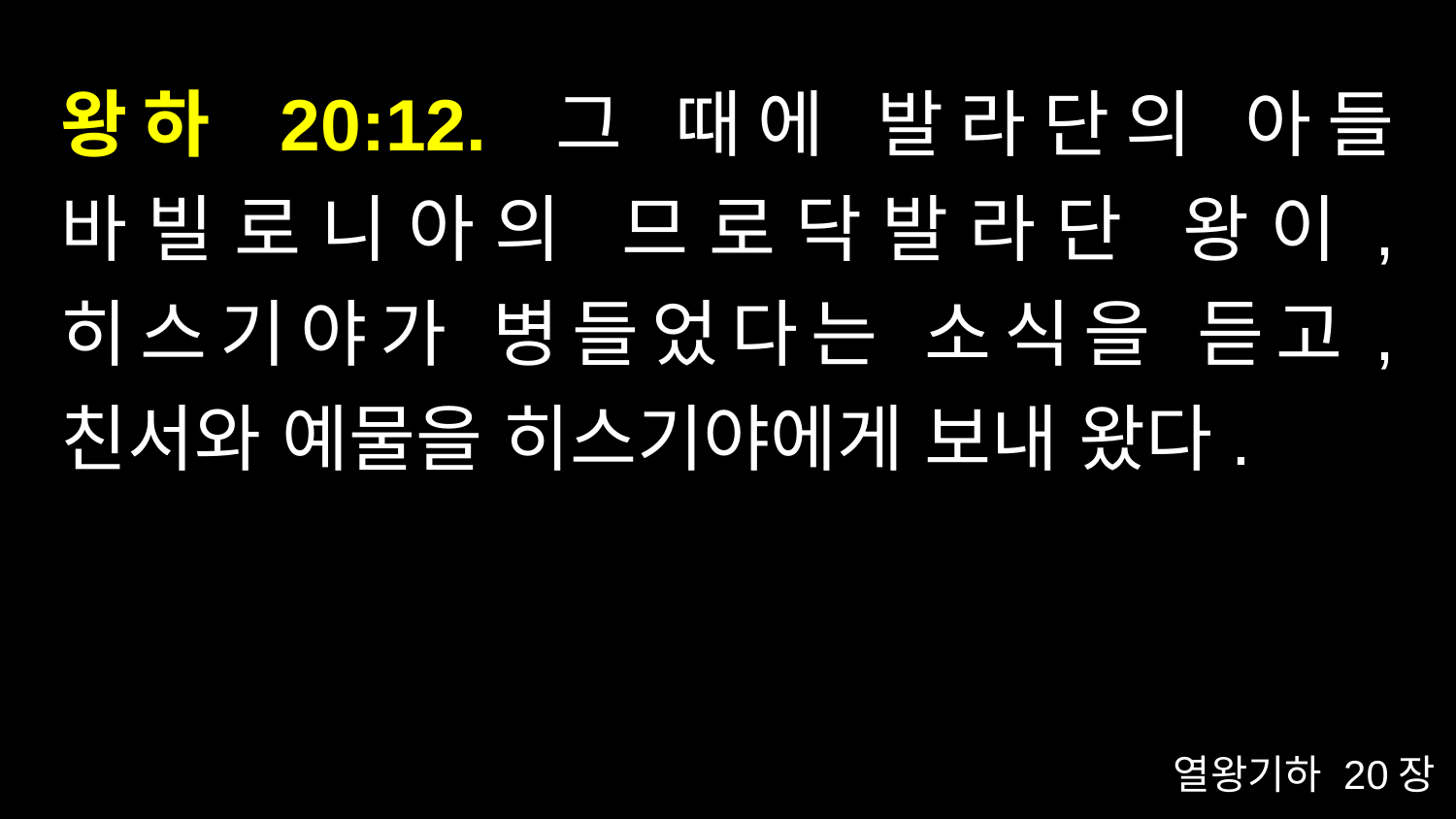

# 왕하 20:12. 그 때에 발라단의 아들 바빌로니아의 므로닥발라단 왕이, 히스기야가 병들었다는 소식을 듣고, 친서와 예물을 히스기야에게 보내 왔다.
열왕기하 20장